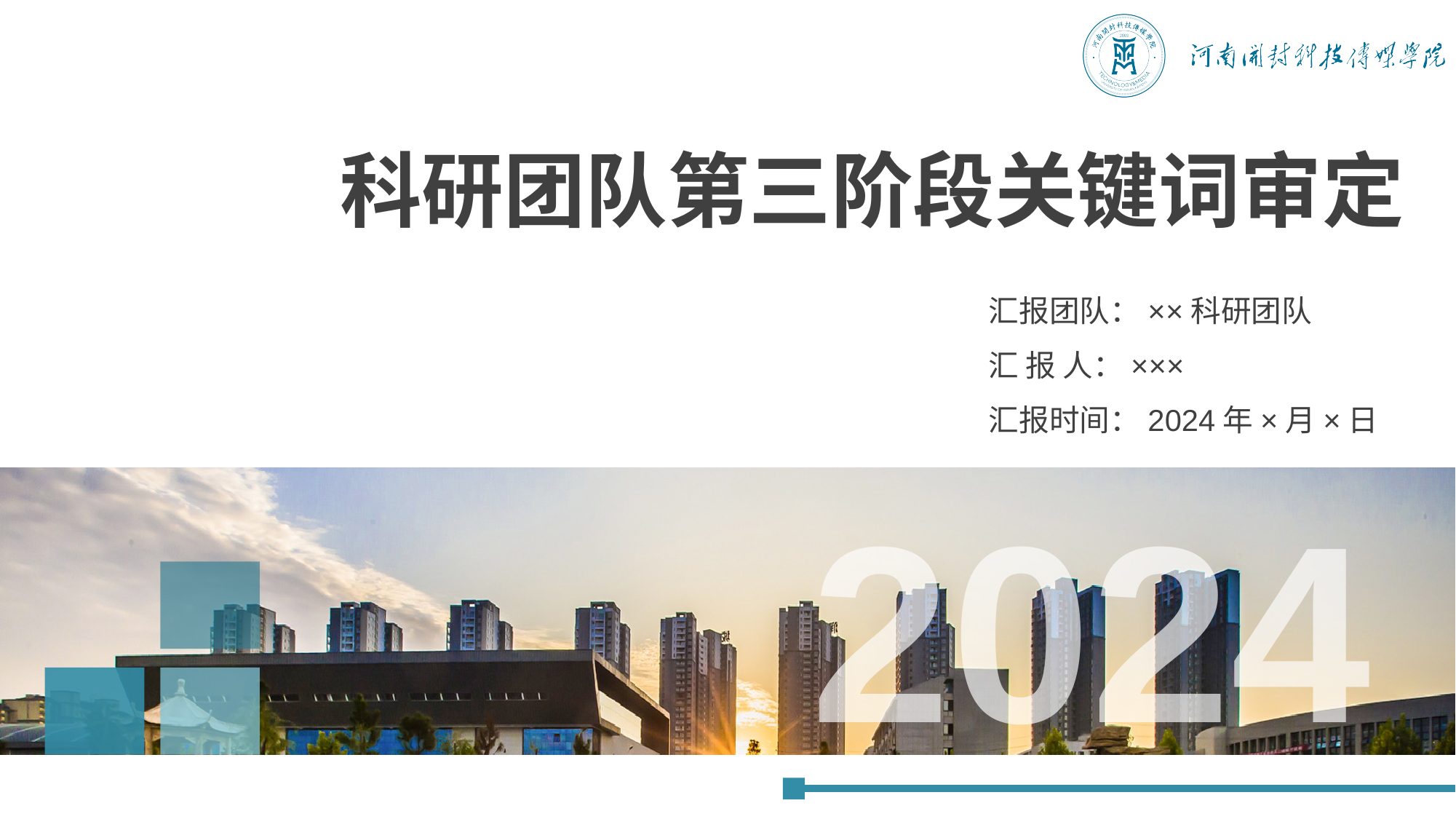

科研团队第三阶段关键词审定
汇报团队：××科研团队
汇 报 人：×××
汇报时间：2024年×月×日
2024